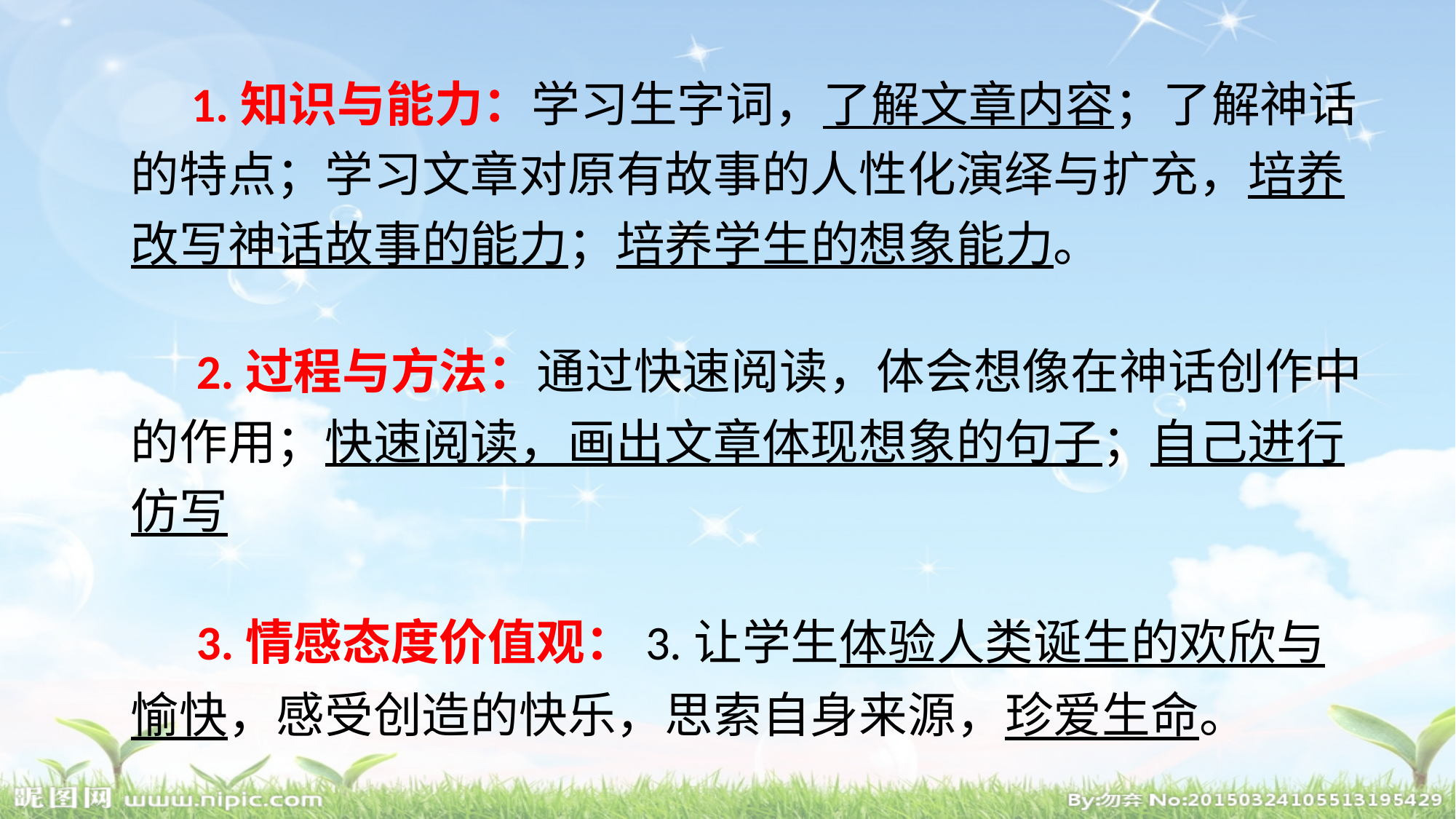

1.知识与能力：学习生字词，了解文章内容；了解神话的特点；学习文章对原有故事的人性化演绎与扩充，培养改写神话故事的能力；培养学生的想象能力。

      2.过程与方法：通过快速阅读，体会想像在神话创作中的作用；快速阅读，画出文章体现想象的句子；自己进行仿写

      3.情感态度价值观：3.让学生体验人类诞生的欢欣与愉快，感受创造的快乐，思索自身来源，珍爱生命。